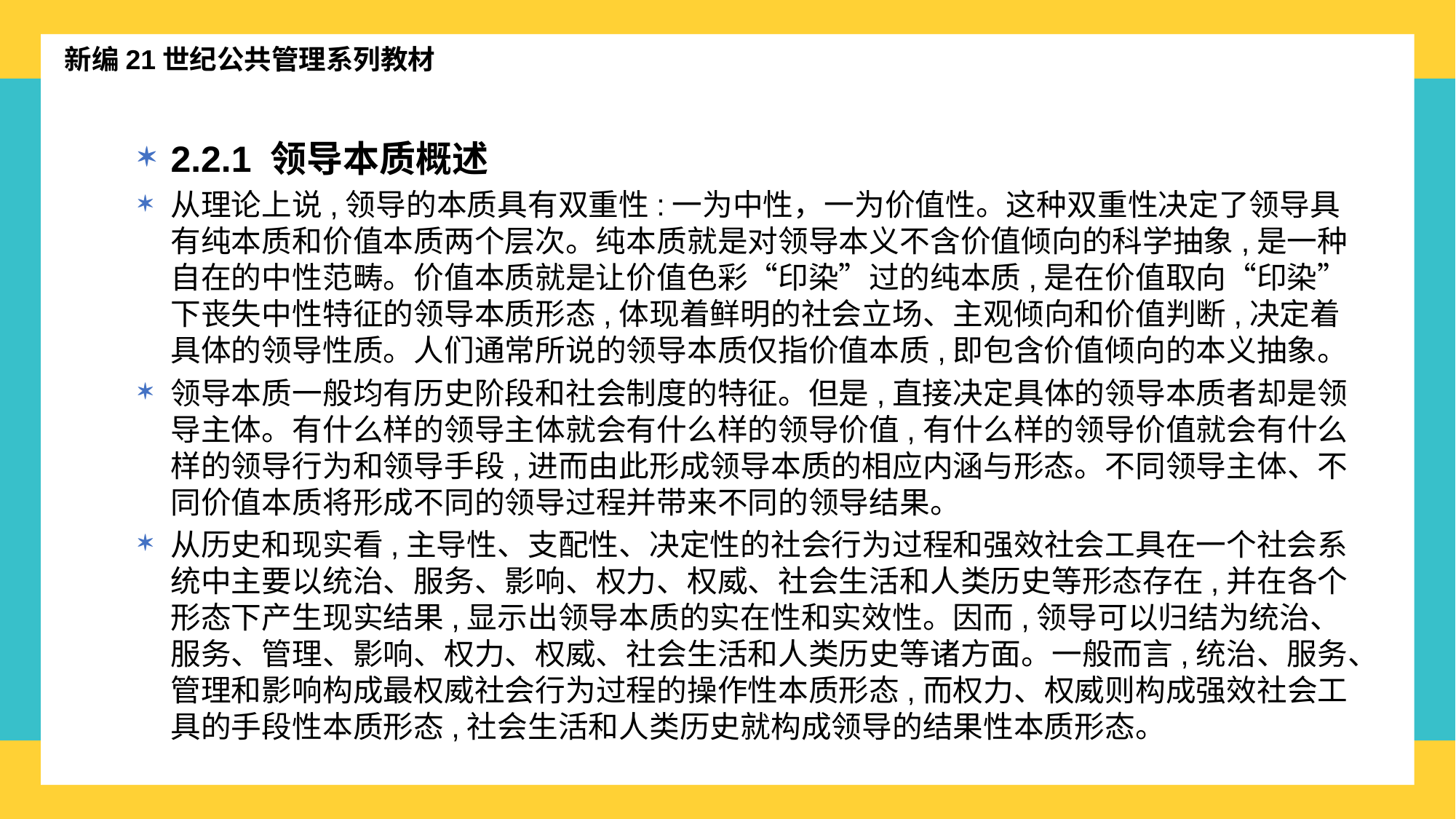

新编21世纪公共管理系列教材
2.2.1 领导本质概述
从理论上说,领导的本质具有双重性:一为中性，一为价值性。这种双重性决定了领导具有纯本质和价值本质两个层次。纯本质就是对领导本义不含价值倾向的科学抽象,是一种自在的中性范畴。价值本质就是让价值色彩“印染”过的纯本质,是在价值取向“印染”下丧失中性特征的领导本质形态,体现着鲜明的社会立场、主观倾向和价值判断,决定着具体的领导性质。人们通常所说的领导本质仅指价值本质,即包含价值倾向的本义抽象。
领导本质一般均有历史阶段和社会制度的特征。但是,直接决定具体的领导本质者却是领导主体。有什么样的领导主体就会有什么样的领导价值,有什么样的领导价值就会有什么样的领导行为和领导手段,进而由此形成领导本质的相应内涵与形态。不同领导主体、不同价值本质将形成不同的领导过程并带来不同的领导结果。
从历史和现实看,主导性、支配性、决定性的社会行为过程和强效社会工具在一个社会系统中主要以统治、服务、影响、权力、权威、社会生活和人类历史等形态存在,并在各个形态下产生现实结果,显示出领导本质的实在性和实效性。因而,领导可以归结为统治、服务、管理、影响、权力、权威、社会生活和人类历史等诸方面。一般而言,统治、服务、管理和影响构成最权威社会行为过程的操作性本质形态,而权力、权威则构成强效社会工具的手段性本质形态,社会生活和人类历史就构成领导的结果性本质形态。